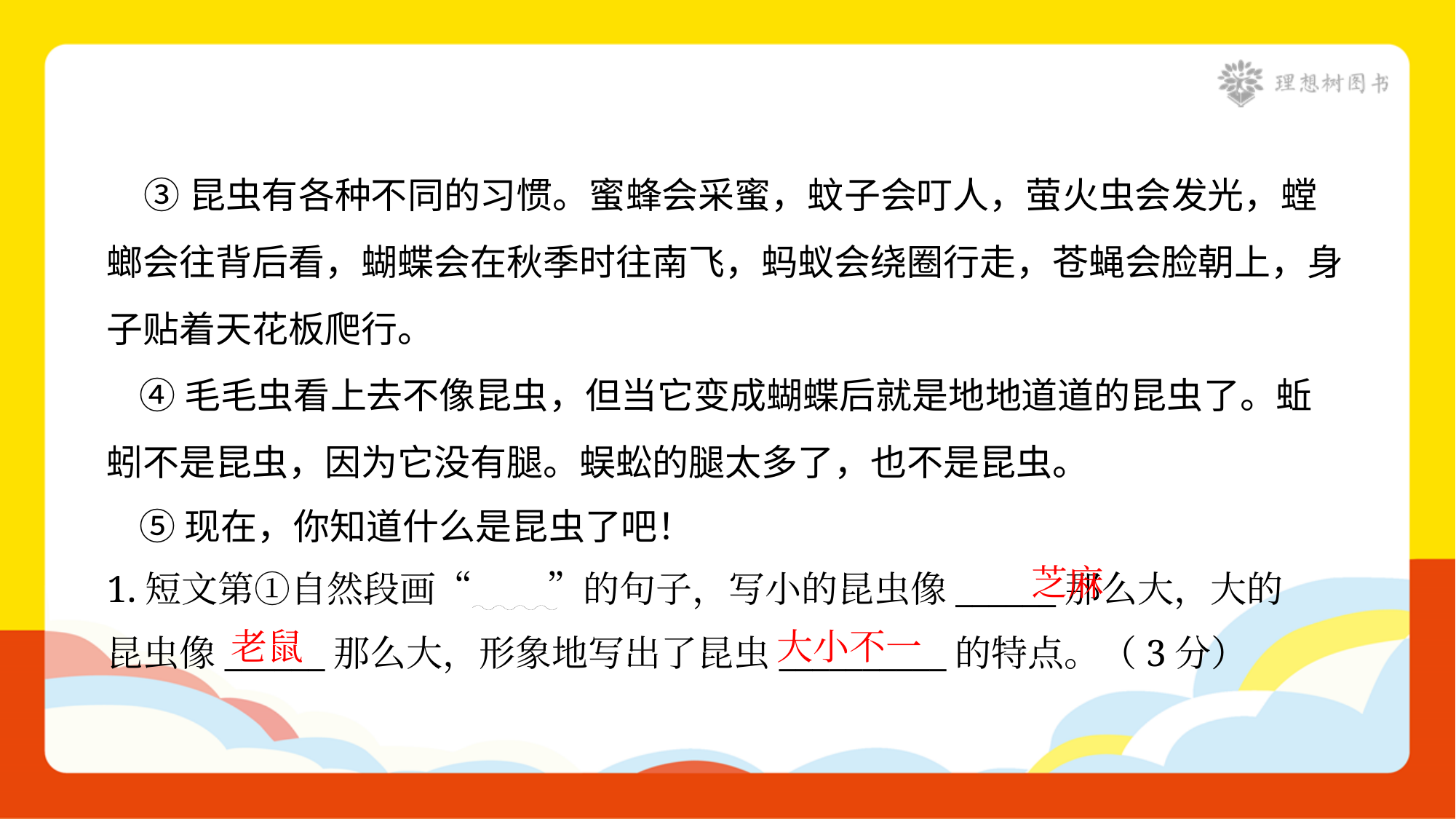

③昆虫有各种不同的习惯。蜜蜂会采蜜，蚊子会叮人，萤火虫会发光，螳
螂会往背后看，蝴蝶会在秋季时往南飞，蚂蚁会绕圈行走，苍蝇会脸朝上，身
子贴着天花板爬行。
    ④毛毛虫看上去不像昆虫，但当它变成蝴蝶后就是地地道道的昆虫了。蚯
蚓不是昆虫，因为它没有腿。蜈蚣的腿太多了，也不是昆虫。
    ⑤现在，你知道什么是昆虫了吧！
芝麻
1.短文第①自然段画“        ”的句子，写小的昆虫像______那么大，大的
昆虫像______那么大，形象地写出了昆虫__________的特点。（3分）
老鼠
大小不一